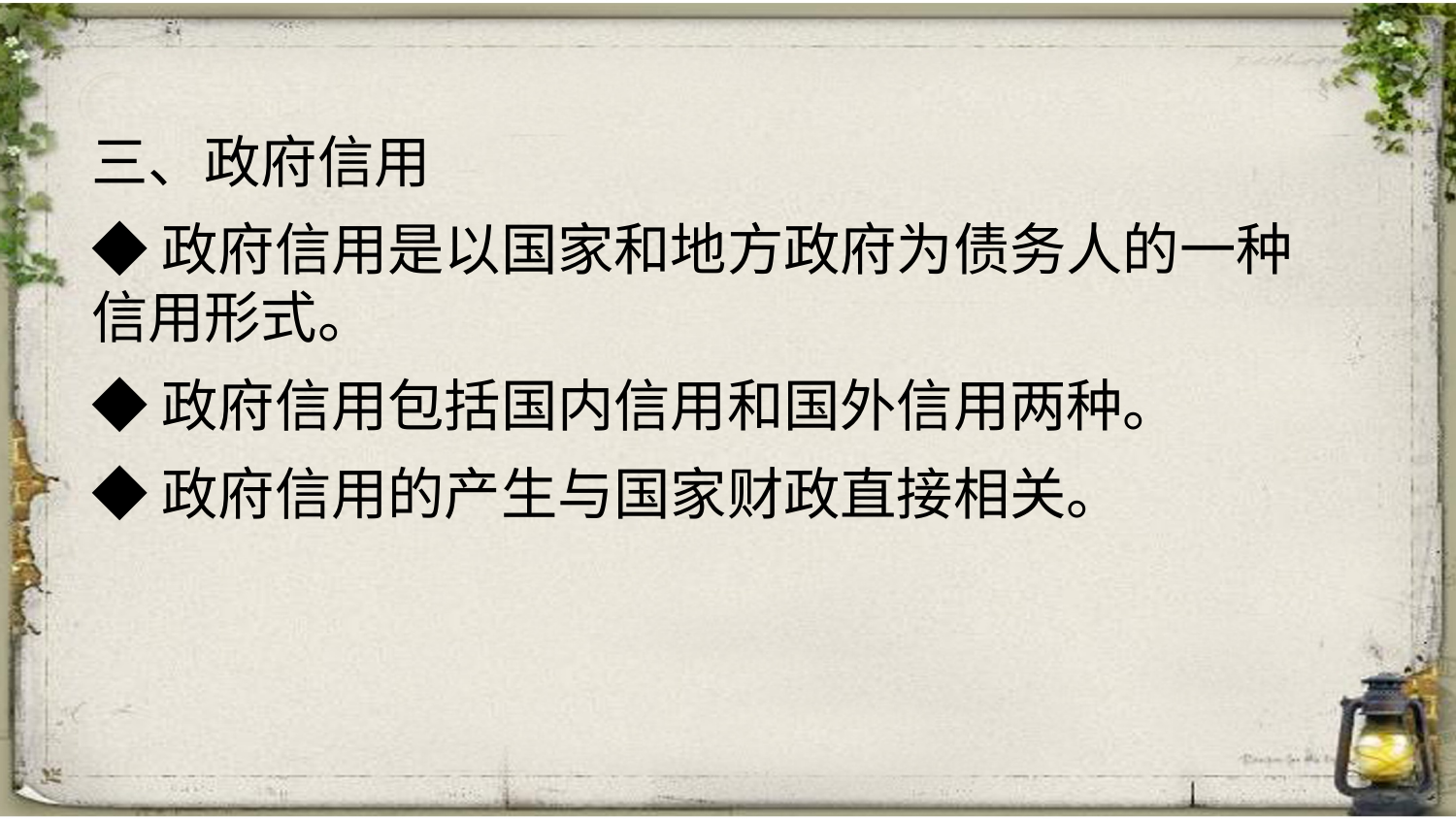

三、政府信用
◆政府信用是以国家和地方政府为债务人的一种信用形式。
◆政府信用包括国内信用和国外信用两种。
◆政府信用的产生与国家财政直接相关。